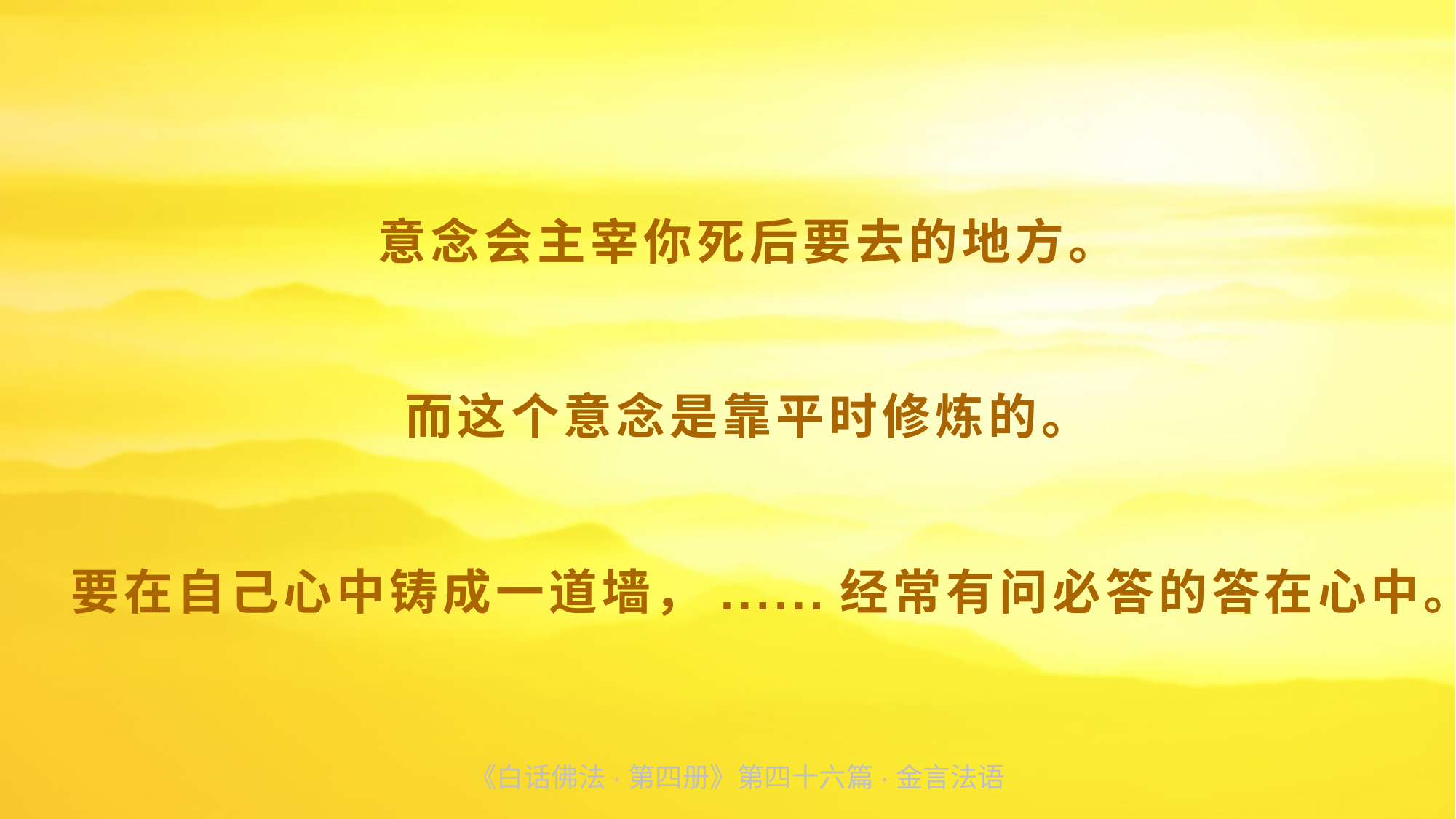

意念会主宰你死后要去的地方。

而这个意念是靠平时修炼的。

要在自己心中铸成一道墙，......经常有问必答的答在心中。
  《白话佛法·第四册》第四十六篇·金言法语